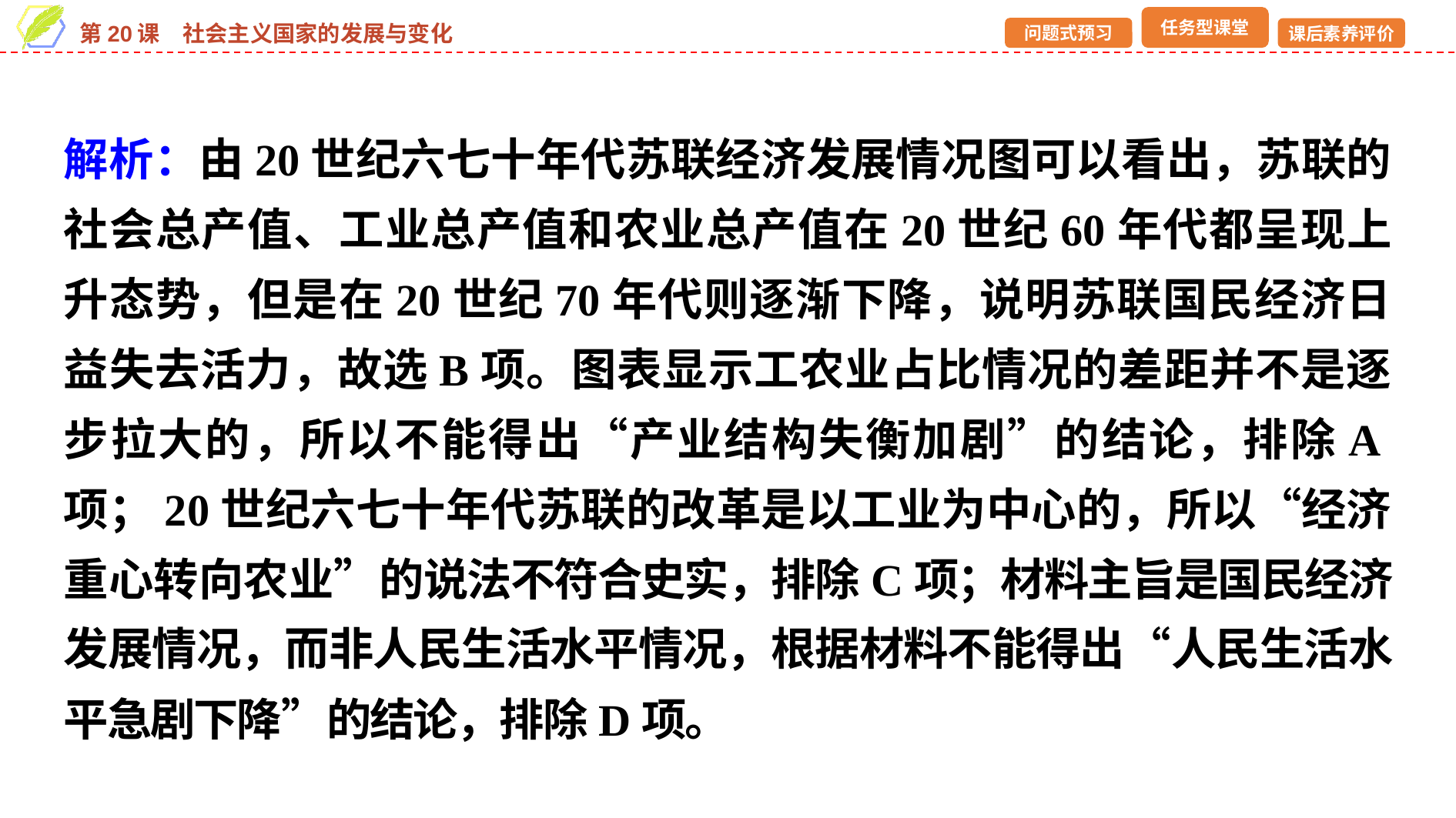

解析：由20世纪六七十年代苏联经济发展情况图可以看出，苏联的社会总产值、工业总产值和农业总产值在20世纪60年代都呈现上升态势，但是在20世纪70年代则逐渐下降，说明苏联国民经济日益失去活力，故选B项。图表显示工农业占比情况的差距并不是逐步拉大的，所以不能得出“产业结构失衡加剧”的结论，排除A项；20世纪六七十年代苏联的改革是以工业为中心的，所以“经济重心转向农业”的说法不符合史实，排除C项；材料主旨是国民经济发展情况，而非人民生活水平情况，根据材料不能得出“人民生活水平急剧下降”的结论，排除D项。